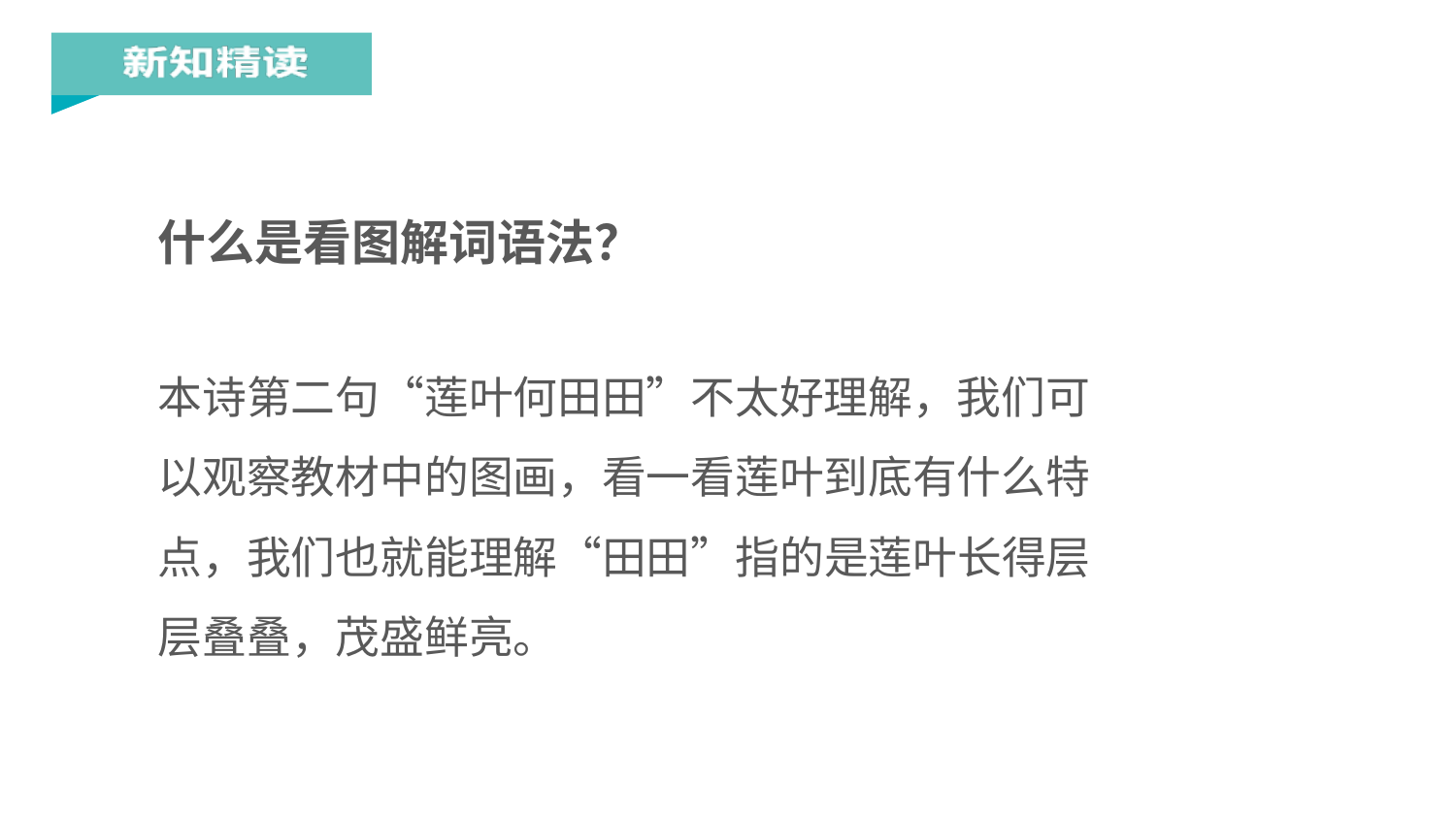

什么是看图解词语法？

本诗第二句“莲叶何田田”不太好理解，我们可以观察教材中的图画，看一看莲叶到底有什么特点，我们也就能理解“田田”指的是莲叶长得层层叠叠，茂盛鲜亮。